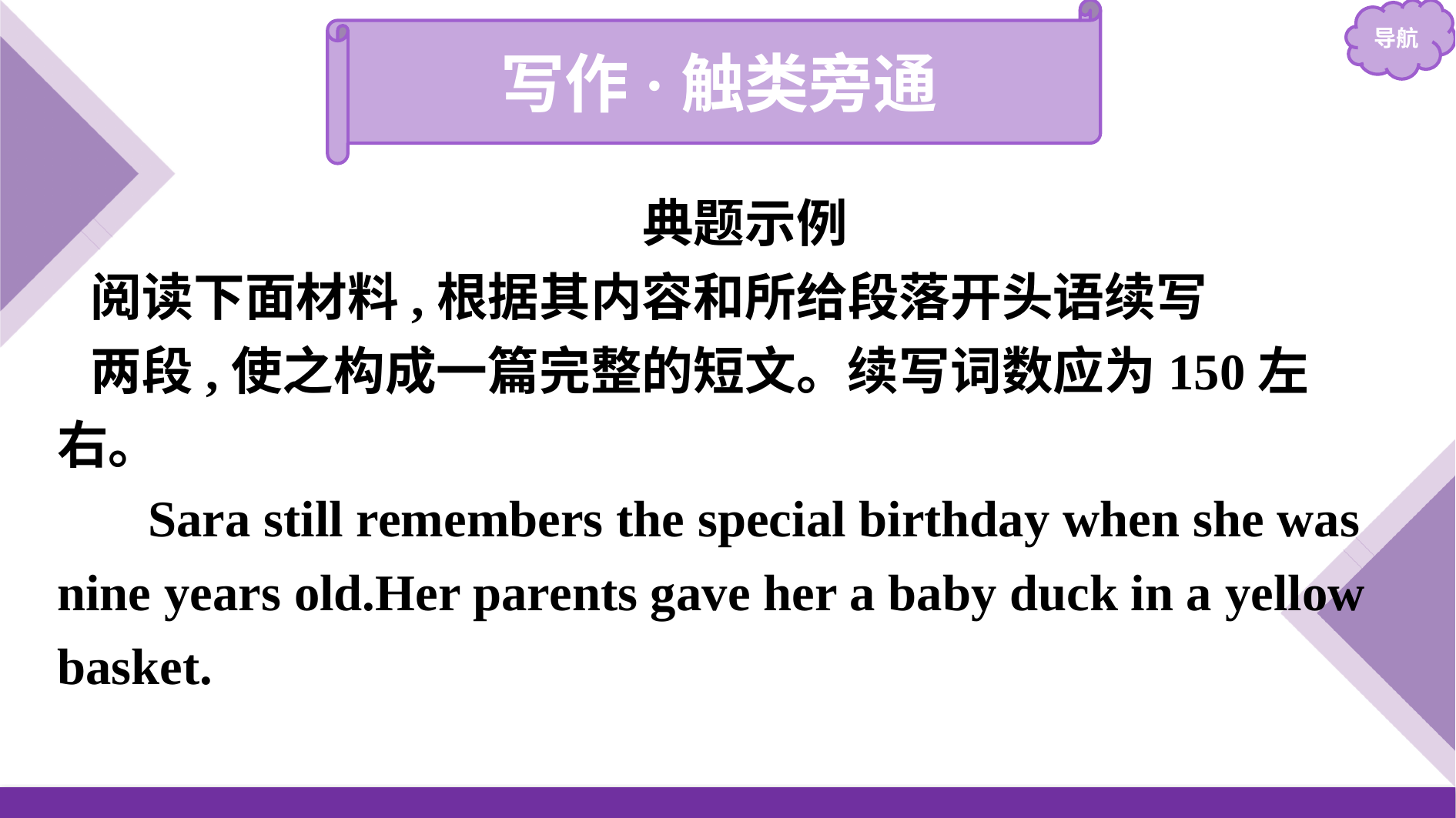

写作·触类旁通
典题示例
阅读下面材料,根据其内容和所给段落开头语续写
两段,使之构成一篇完整的短文。续写词数应为150左右。
Sara still remembers the special birthday when she was nine years old.Her parents gave her a baby duck in a yellow basket.